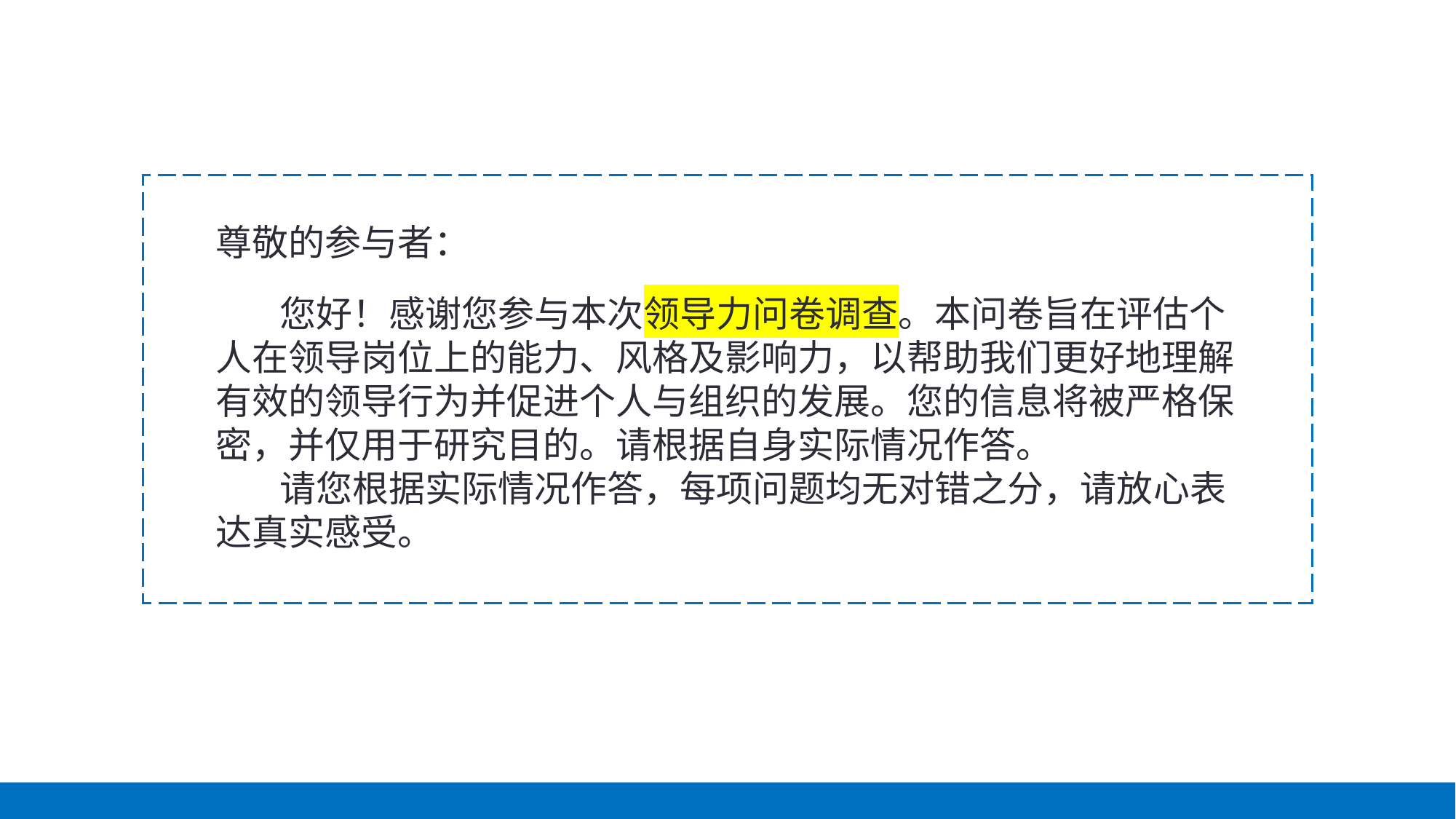

尊敬的参与者：
您好！感谢您参与本次领导力问卷调查。本问卷旨在评估个人在领导岗位上的能力、风格及影响力，以帮助我们更好地理解有效的领导行为并促进个人与组织的发展。您的信息将被严格保密，并仅用于研究目的。请根据自身实际情况作答。
请您根据实际情况作答，每项问题均无对错之分，请放心表达真实感受。